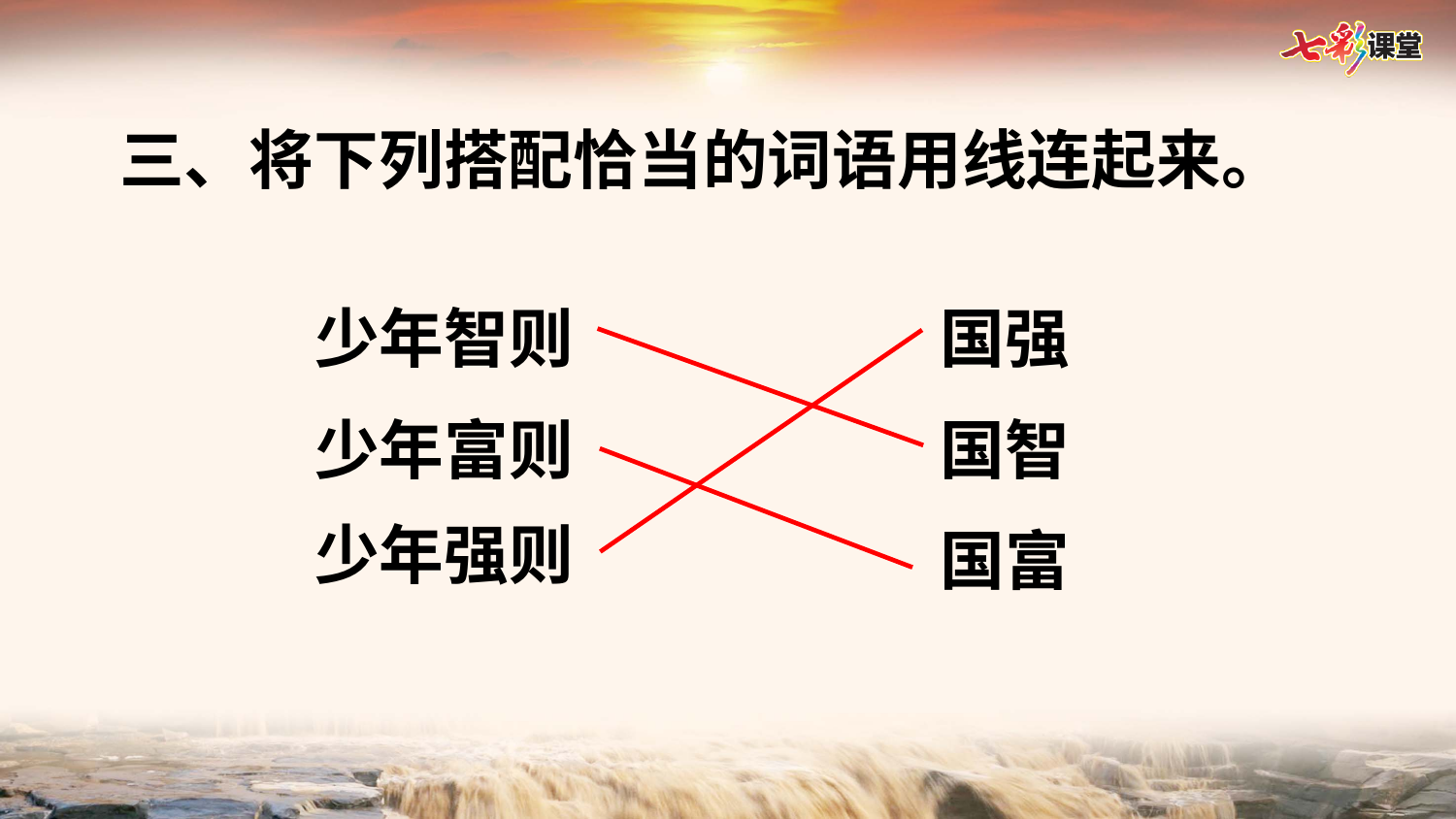

三、将下列搭配恰当的词语用线连起来。
少年智则
国强
少年富则
国智
少年强则
国富